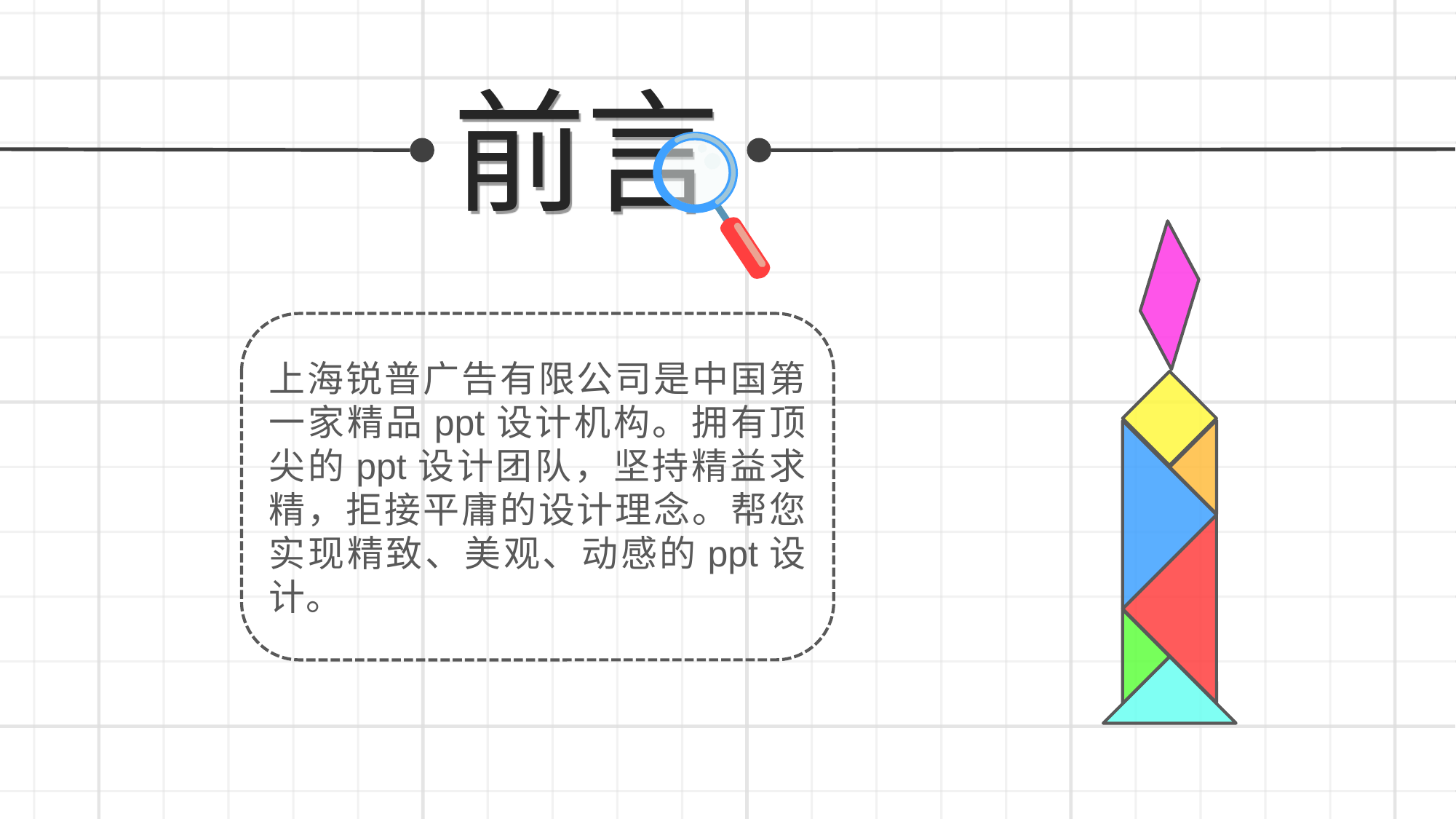

前言

上海锐普广告有限公司是中国第一家精品ppt设计机构。拥有顶尖的ppt设计团队，坚持精益求精，拒接平庸的设计理念。帮您实现精致、美观、动感的ppt设计。